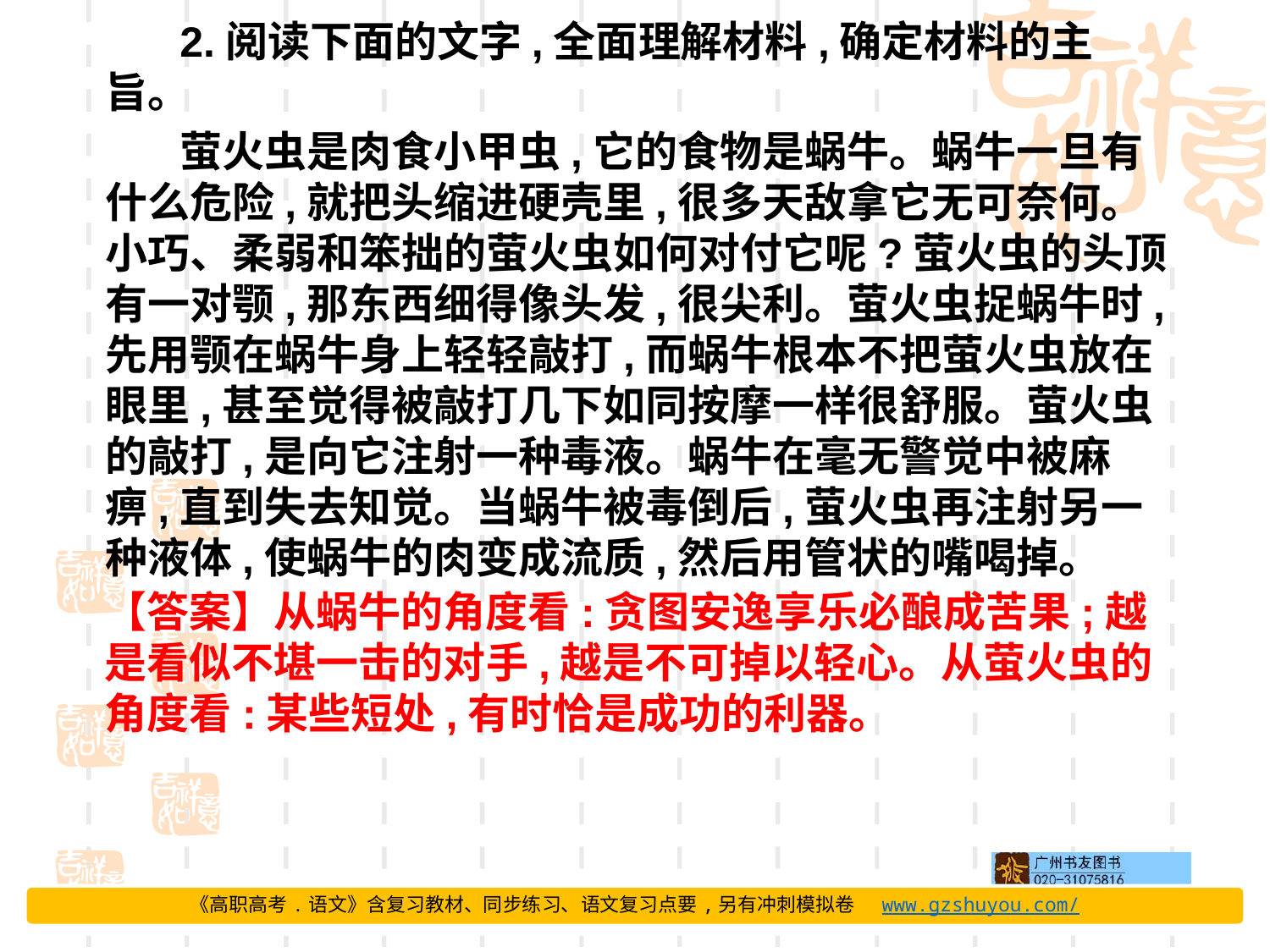

2.阅读下面的文字,全面理解材料,确定材料的主旨。
萤火虫是肉食小甲虫,它的食物是蜗牛。蜗牛一旦有什么危险,就把头缩进硬壳里,很多天敌拿它无可奈何。小巧、柔弱和笨拙的萤火虫如何对付它呢?萤火虫的头顶有一对颚,那东西细得像头发,很尖利。萤火虫捉蜗牛时,先用颚在蜗牛身上轻轻敲打,而蜗牛根本不把萤火虫放在眼里,甚至觉得被敲打几下如同按摩一样很舒服。萤火虫的敲打,是向它注射一种毒液。蜗牛在毫无警觉中被麻痹,直到失去知觉。当蜗牛被毒倒后,萤火虫再注射另一种液体,使蜗牛的肉变成流质,然后用管状的嘴喝掉。
【答案】从蜗牛的角度看:贪图安逸享乐必酿成苦果;越是看似不堪一击的对手,越是不可掉以轻心。从萤火虫的角度看:某些短处,有时恰是成功的利器。